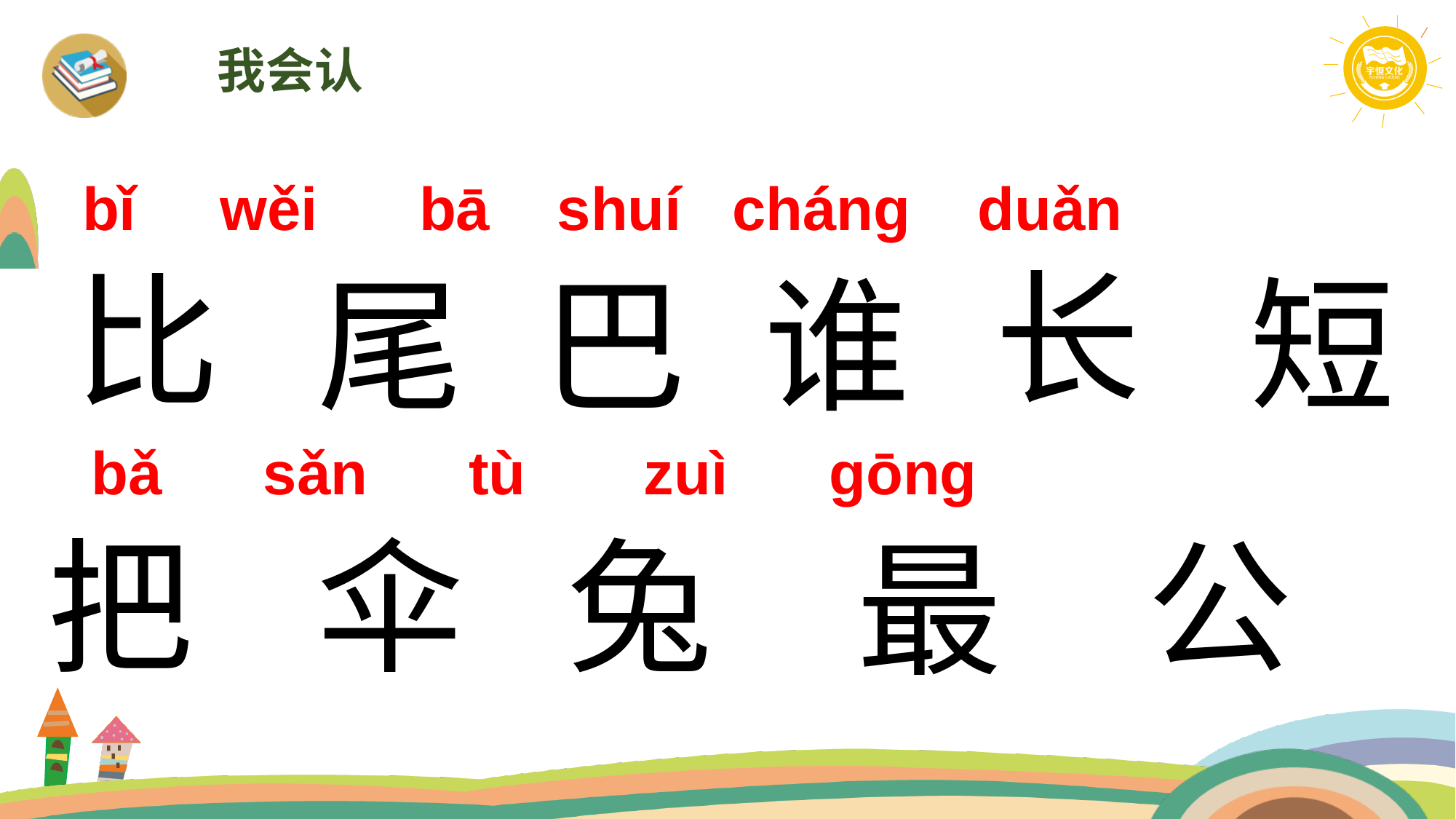

我会认
 bǐ     wěi      bā    shuí   cháng    duǎn
长
比
尾
巴
短
谁
bǎ      sǎn      tù       zuì      gōng
伞
把
公
兔
最